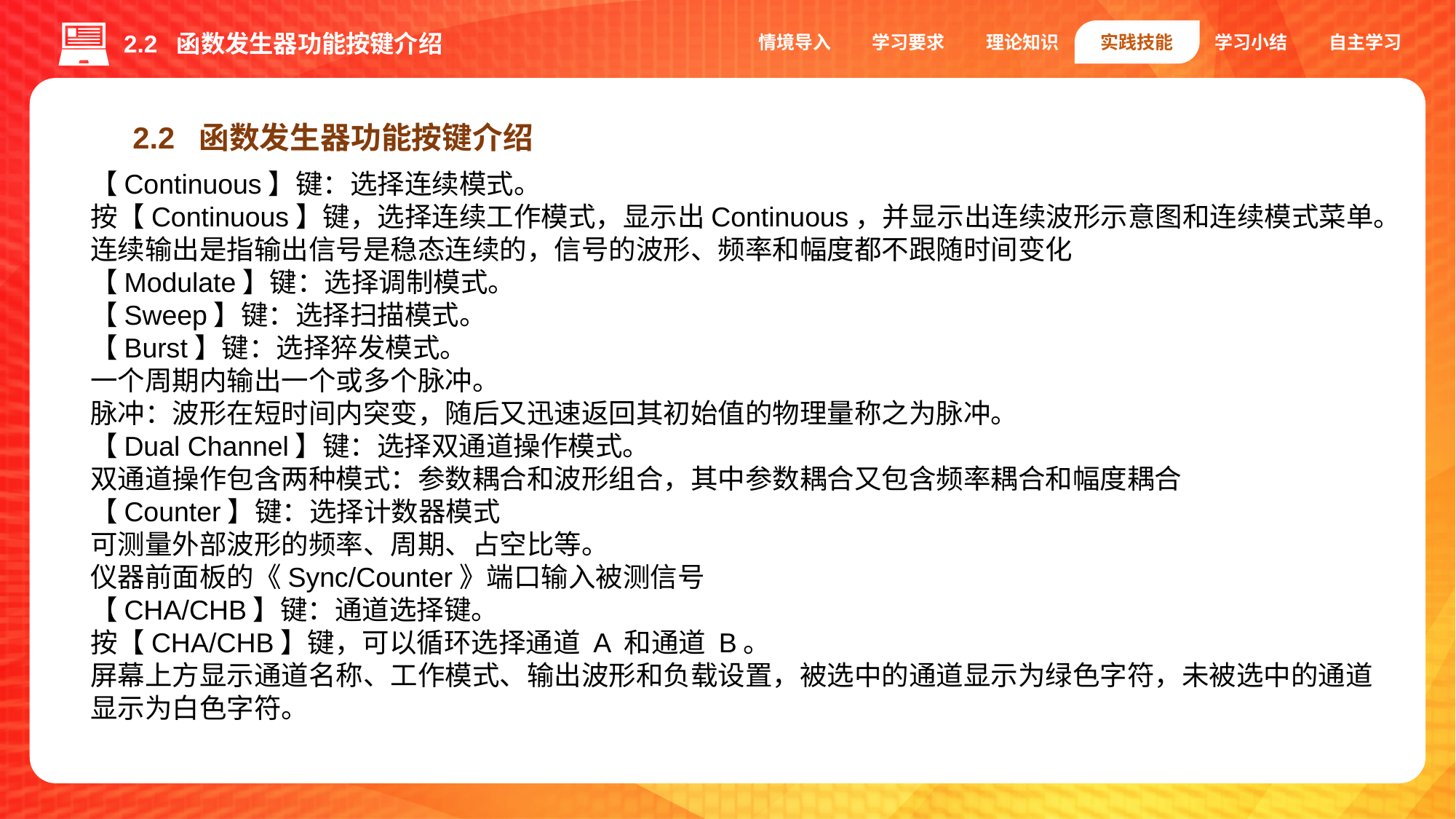

情境导入
学习要求
理论知识
实践技能
学习小结
自主学习

2.2  函数发生器功能按键介绍
2.2  函数发生器功能按键介绍
【Continuous】键：选择连续模式。
按【Continuous】键，选择连续工作模式，显示出Continuous，并显示出连续波形示意图和连续模式菜单。
连续输出是指输出信号是稳态连续的，信号的波形、频率和幅度都不跟随时间变化
【Modulate】键：选择调制模式。
【Sweep】键：选择扫描模式。
【Burst】键：选择猝发模式。
一个周期内输出一个或多个脉冲。
脉冲：波形在短时间内突变，随后又迅速返回其初始值的物理量称之为脉冲。
【Dual Channel】键：选择双通道操作模式。
双通道操作包含两种模式：参数耦合和波形组合，其中参数耦合又包含频率耦合和幅度耦合
【Counter】键：选择计数器模式
可测量外部波形的频率、周期、占空比等。
仪器前面板的《Sync/Counter》端口输入被测信号
【CHA/CHB】键：通道选择键。
按【CHA/CHB】键，可以循环选择通道 A 和通道 B。
屏幕上方显示通道名称、工作模式、输出波形和负载设置，被选中的通道显示为绿色字符，未被选中的通道显示为白色字符。